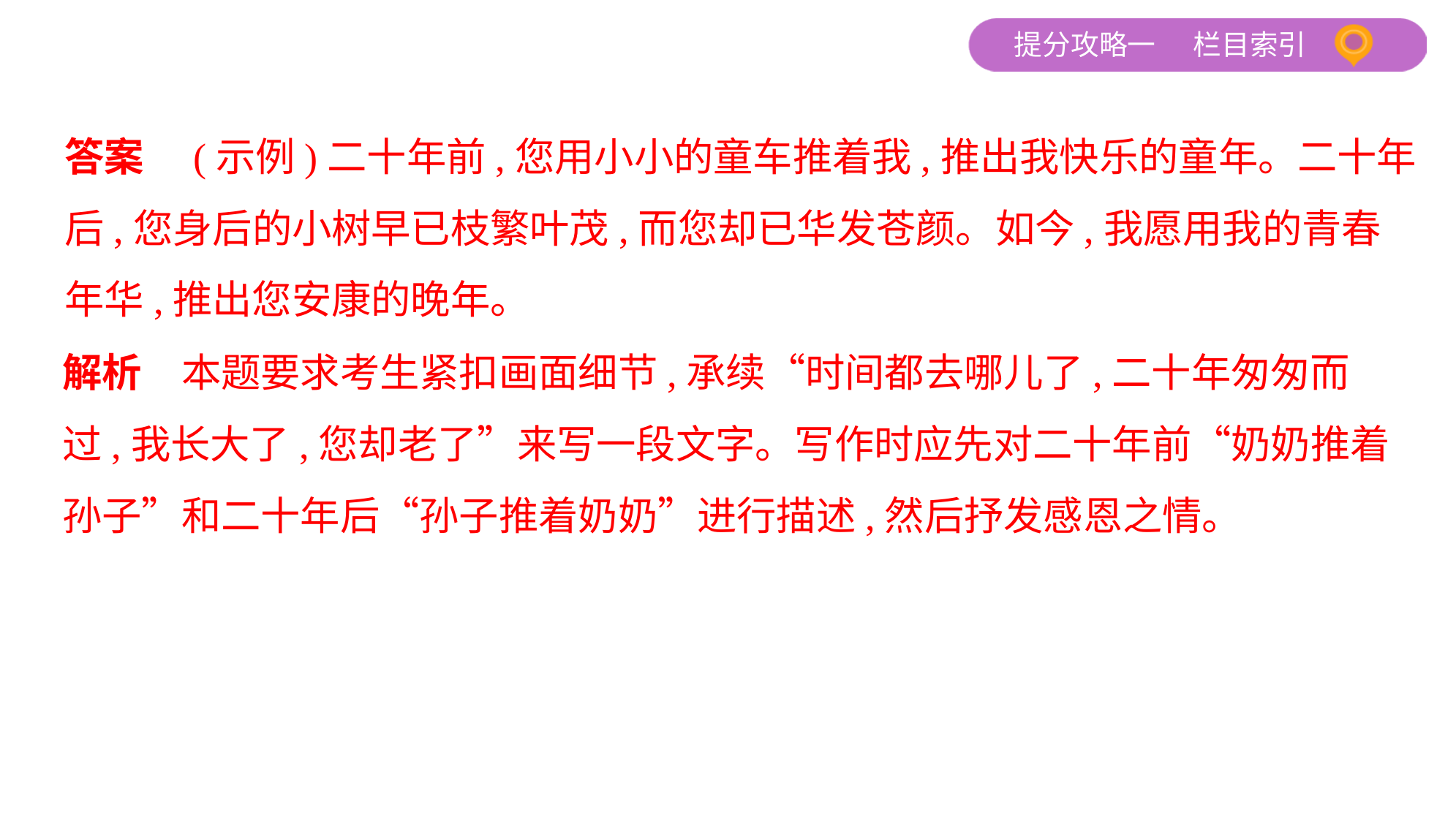

答案　(示例)二十年前,您用小小的童车推着我,推出我快乐的童年。二十年
后,您身后的小树早已枝繁叶茂,而您却已华发苍颜。如今,我愿用我的青春
年华,推出您安康的晚年。
解析　本题要求考生紧扣画面细节,承续“时间都去哪儿了,二十年匆匆而
过,我长大了,您却老了”来写一段文字。写作时应先对二十年前“奶奶推着
孙子”和二十年后“孙子推着奶奶”进行描述,然后抒发感恩之情。